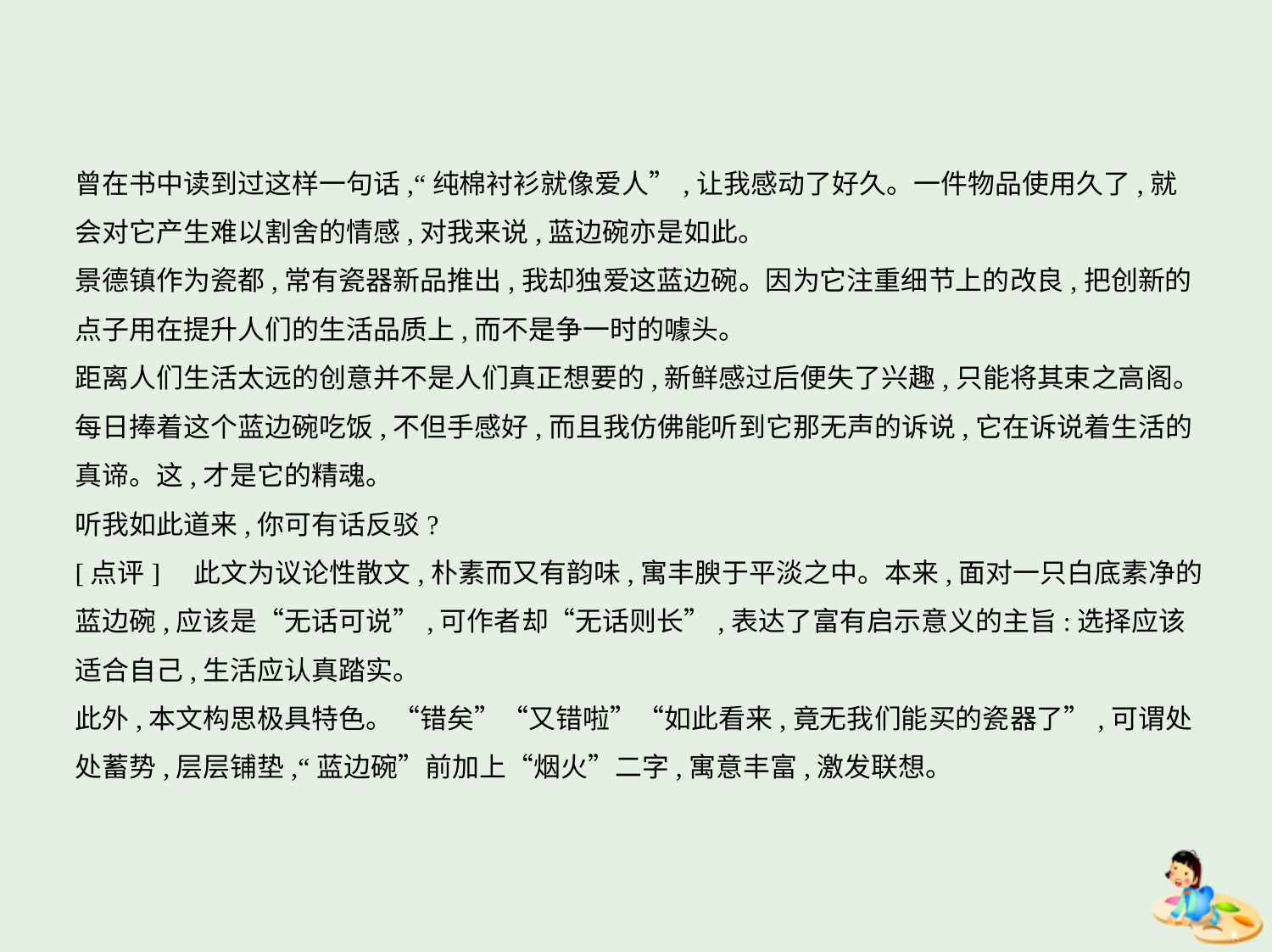

曾在书中读到过这样一句话,“纯棉衬衫就像爱人”,让我感动了好久。一件物品使用久了,就
会对它产生难以割舍的情感,对我来说,蓝边碗亦是如此。
景德镇作为瓷都,常有瓷器新品推出,我却独爱这蓝边碗。因为它注重细节上的改良,把创新的
点子用在提升人们的生活品质上,而不是争一时的噱头。
距离人们生活太远的创意并不是人们真正想要的,新鲜感过后便失了兴趣,只能将其束之高阁。
每日捧着这个蓝边碗吃饭,不但手感好,而且我仿佛能听到它那无声的诉说,它在诉说着生活的
真谛。这,才是它的精魂。
听我如此道来,你可有话反驳?
[点评]　此文为议论性散文,朴素而又有韵味,寓丰腴于平淡之中。本来,面对一只白底素净的
蓝边碗,应该是“无话可说”,可作者却“无话则长”,表达了富有启示意义的主旨:选择应该
适合自己,生活应认真踏实。
此外,本文构思极具特色。“错矣”“又错啦”“如此看来,竟无我们能买的瓷器了”,可谓处
处蓄势,层层铺垫,“蓝边碗”前加上“烟火”二字,寓意丰富,激发联想。